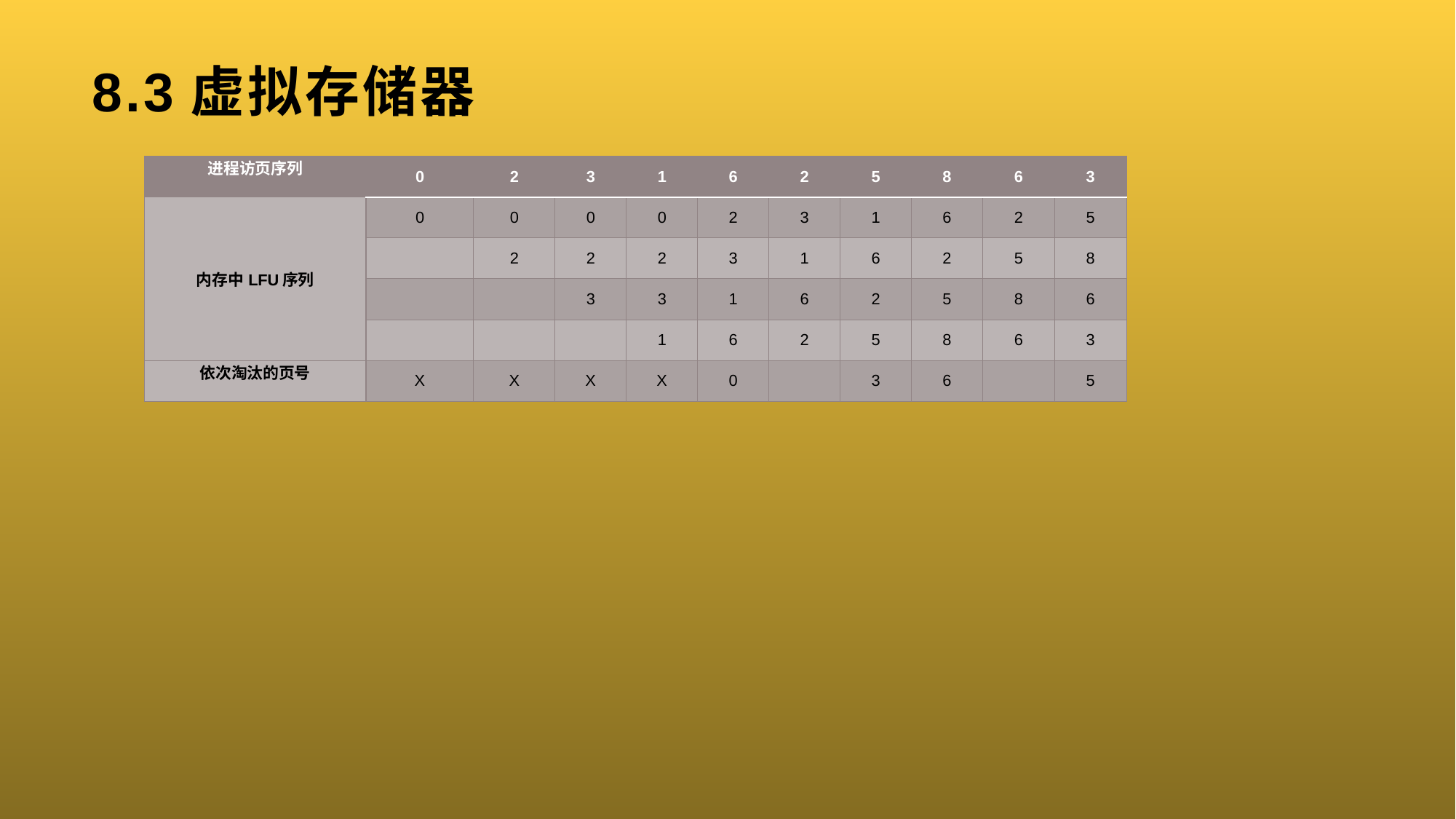

# 8.3虚拟存储器
| 进程访页序列 | 0 | 2 | 3 | 1 | 6 | 2 | 5 | 8 | 6 | 3 |
| --- | --- | --- | --- | --- | --- | --- | --- | --- | --- | --- |
| 内存中LFU序列 | 0 | 0 | 0 | 0 | 2 | 3 | 1 | 6 | 2 | 5 |
|  |  | 2 | 2 | 2 | 3 | 1 | 6 | 2 | 5 | 8 |
|  |  |  | 3 | 3 | 1 | 6 | 2 | 5 | 8 | 6 |
|  |  |  |  | 1 | 6 | 2 | 5 | 8 | 6 | 3 |
| 依次淘汰的页号 | X | X | X | X | 0 |  | 3 | 6 |  | 5 |